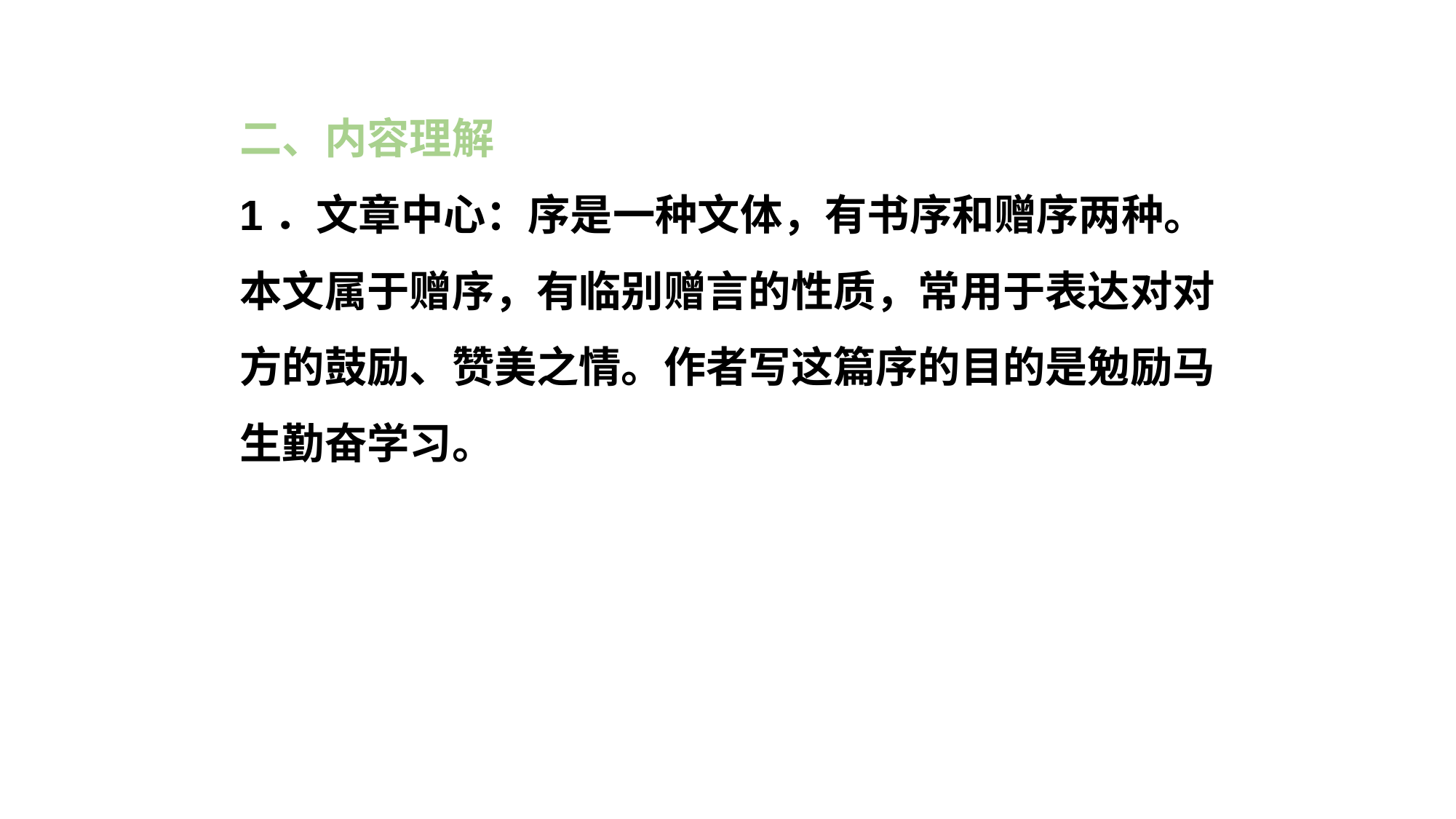

二、内容理解
1．文章中心：序是一种文体，有书序和赠序两种。本文属于赠序，有临别赠言的性质，常用于表达对对方的鼓励、赞美之情。作者写这篇序的目的是勉励马生勤奋学习。